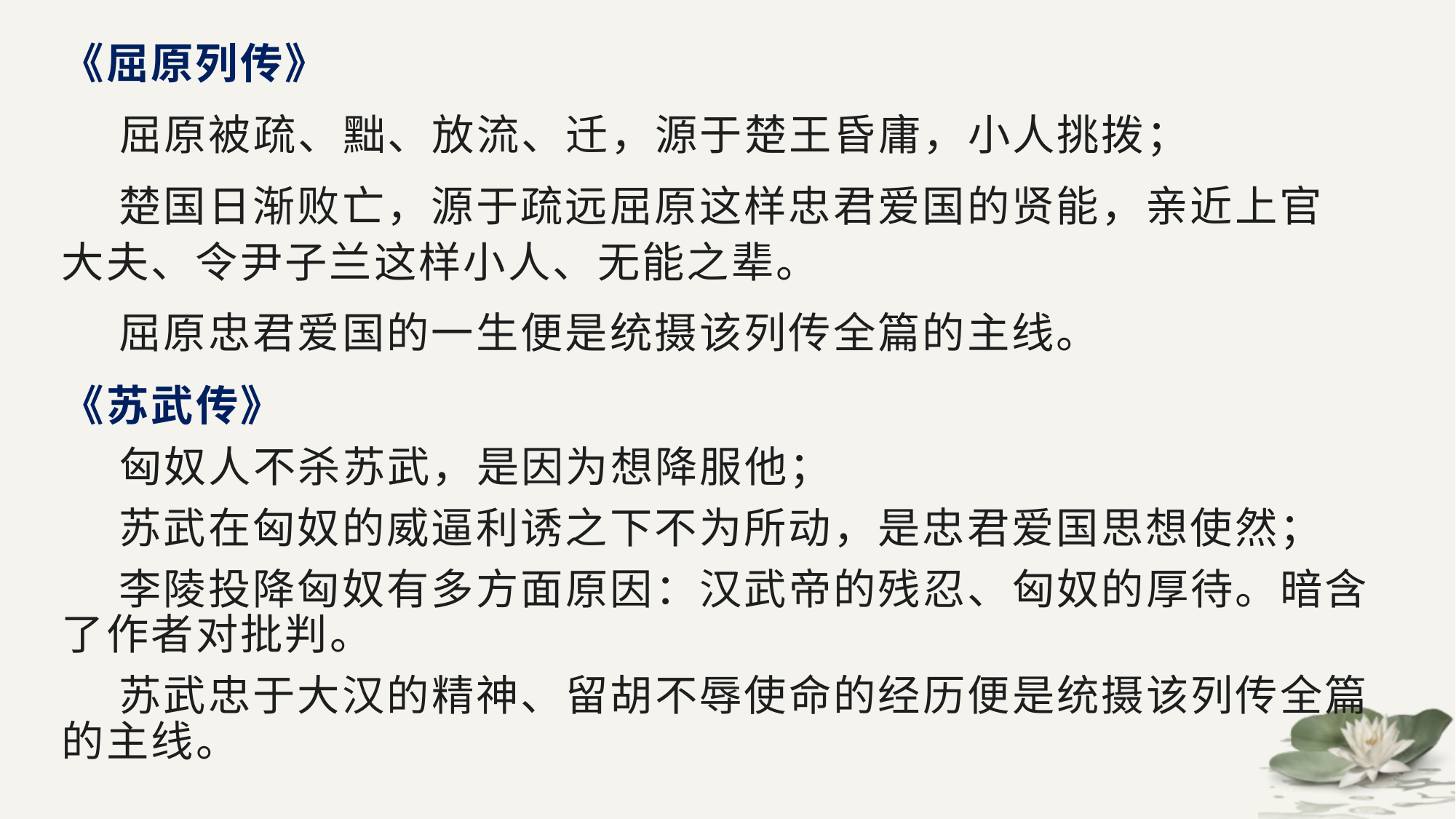

《屈原列传》
    屈原被疏、黜、放流、迁，源于楚王昏庸，小人挑拨；
    楚国日渐败亡，源于疏远屈原这样忠君爱国的贤能，亲近上官大夫、令尹子兰这样小人、无能之辈。
    屈原忠君爱国的一生便是统摄该列传全篇的主线。
《苏武传》
    匈奴人不杀苏武，是因为想降服他；
    苏武在匈奴的威逼利诱之下不为所动，是忠君爱国思想使然；
    李陵投降匈奴有多方面原因：汉武帝的残忍、匈奴的厚待。暗含了作者对批判。
    苏武忠于大汉的精神、留胡不辱使命的经历便是统摄该列传全篇的主线。